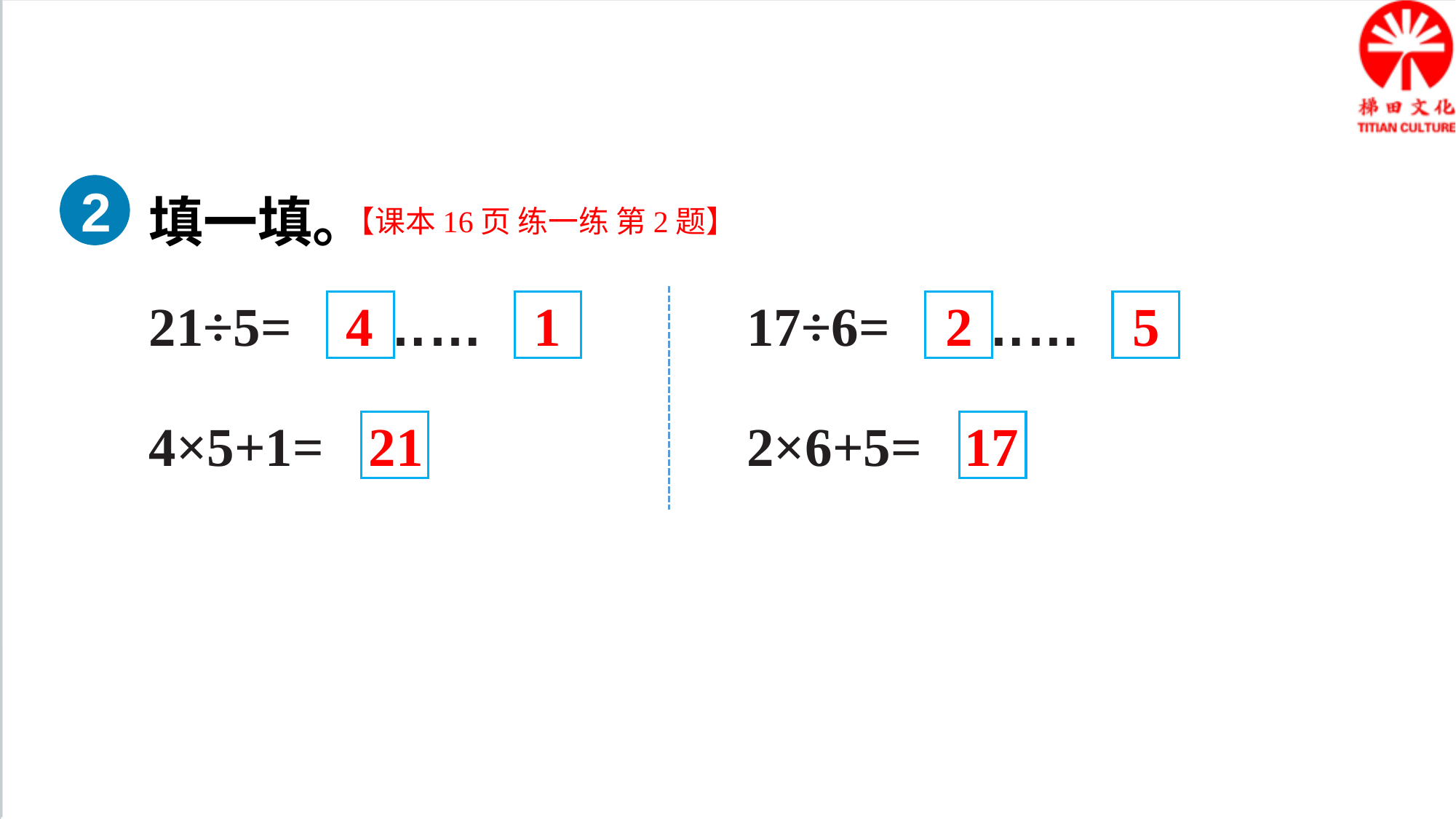

填一填。
2
【课本16页 练一练 第2题】
4
1
2
5
21÷5=      ……

17÷6=      ……

21
17
4×5+1=

2×6+5=